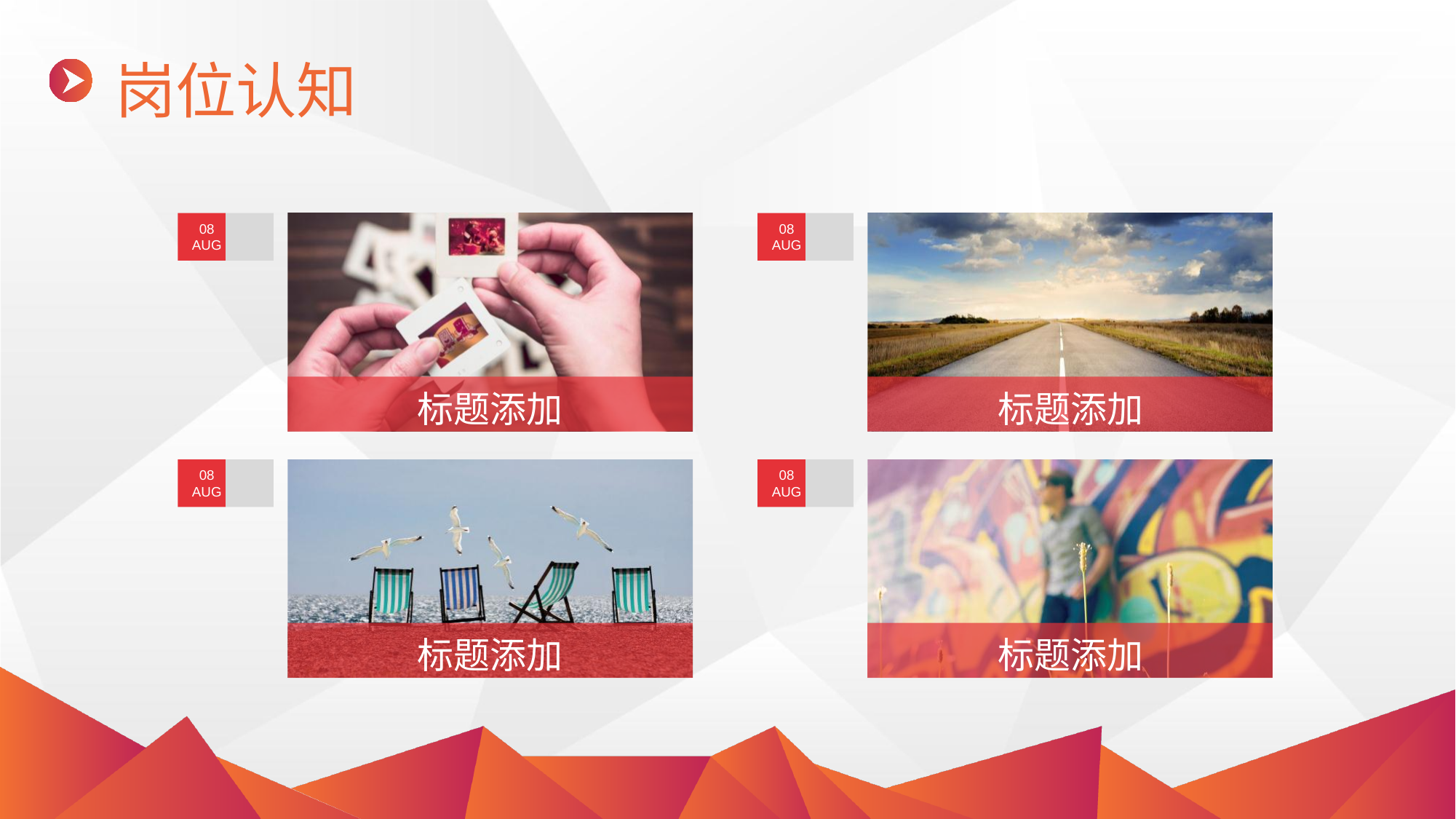

岗位认知

08
AUG

标题添加

08
AUG

标题添加

08
AUG

标题添加

08
AUG

标题添加